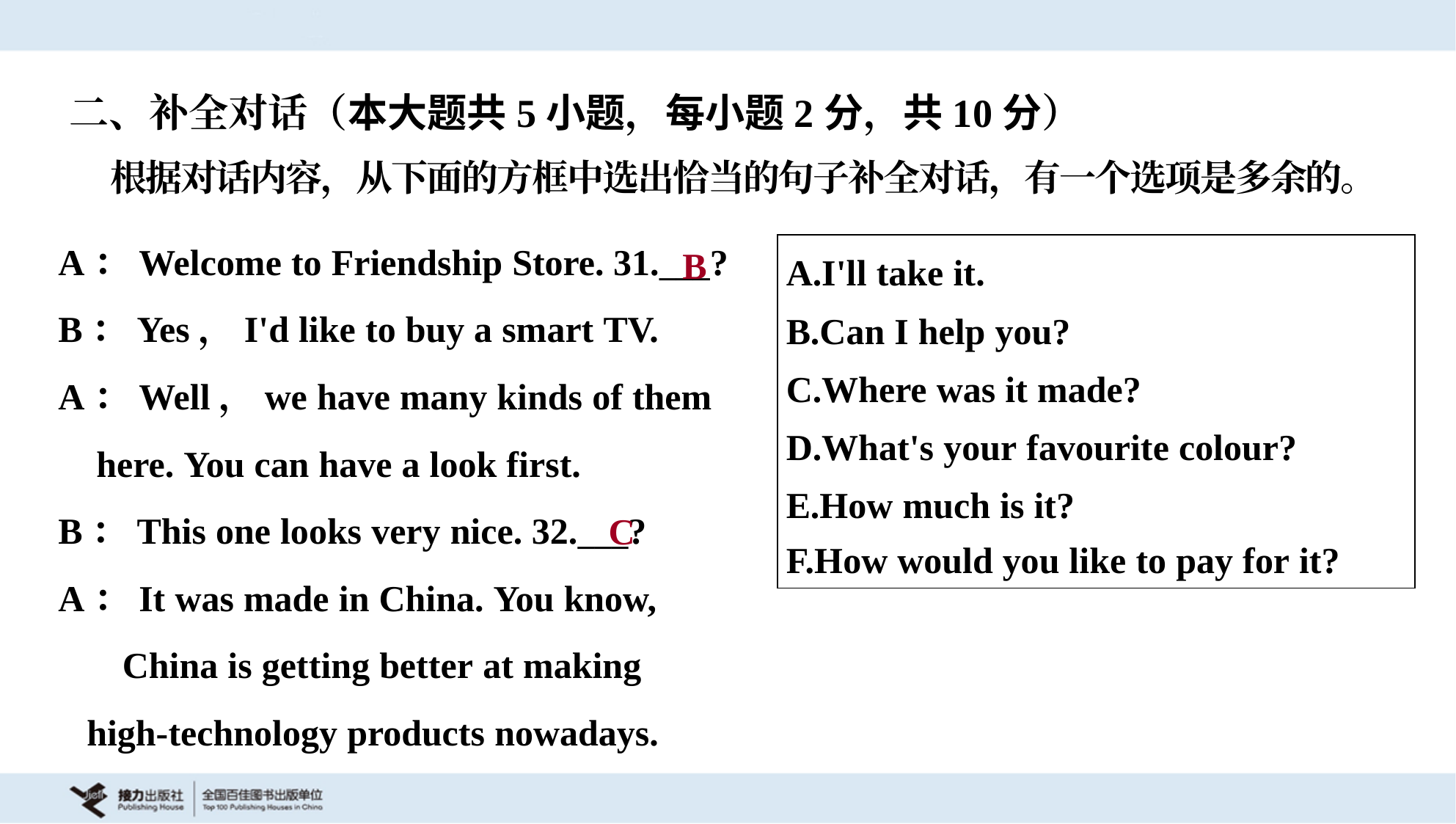

二、补全对话（本大题共5小题，每小题2分，共10分）
    根据对话内容，从下面的方框中选出恰当的句子补全对话，有一个选项是多余的。
A：Welcome to Friendship Store. 31.___?
B：Yes，I'd like to buy a smart TV.
A：Well，we have many kinds of them
    here. You can have a look first.
B：This one looks very nice. 32.___?
A：It was made in China. You know,
       China is getting better at making
   high-technology products nowadays.

B
| A.I'll take it. B.Can I help you? C.Where was it made? D.What's your favourite colour? E.How much is it? F.How would you like to pay for it? |
| --- |
C